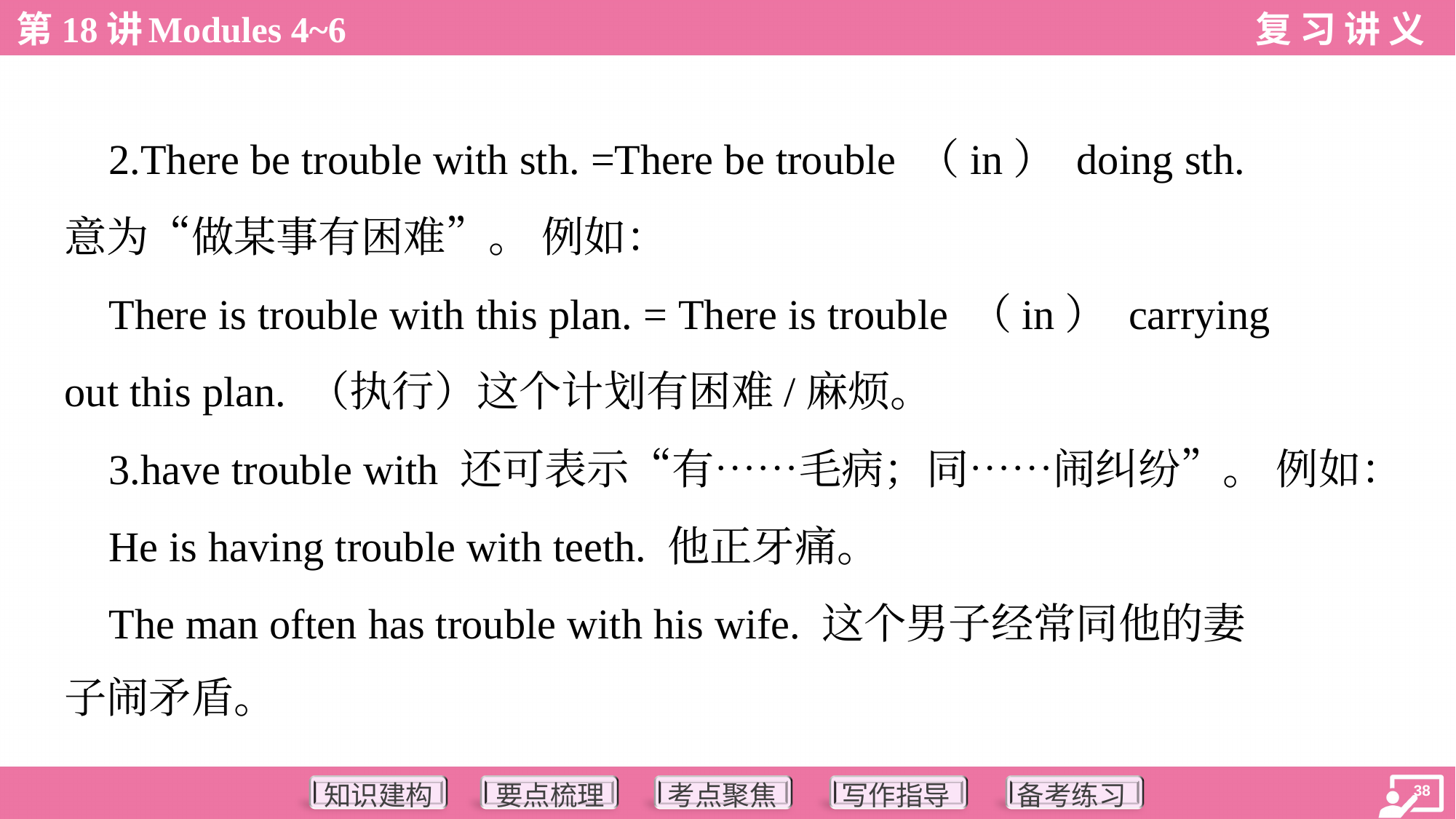

2.There be trouble with sth. =There be trouble （in） doing sth.
意为“做某事有困难”。 例如：
    There is trouble with this plan. = There is trouble （in） carrying
out this plan. （执行）这个计划有困难/麻烦。
    3.have trouble with 还可表示“有……毛病；同……闹纠纷”。 例如：
    He is having trouble with teeth. 他正牙痛。
    The man often has trouble with his wife. 这个男子经常同他的妻
子闹矛盾。